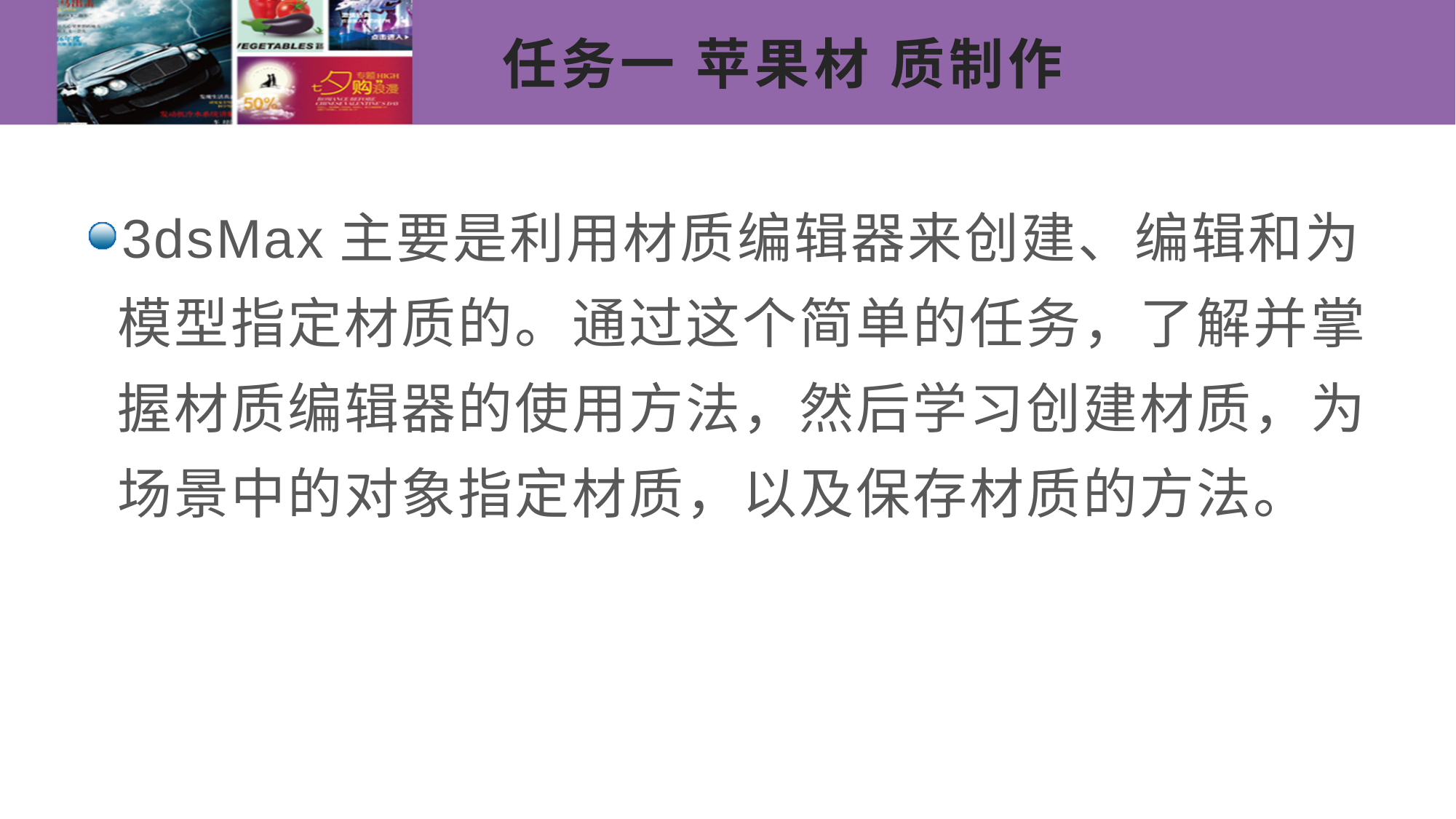

# 任务一 苹果材 质制作
3dsMax主要是利用材质编辑器来创建、编辑和为模型指定材质的。通过这个简单的任务，了解并掌握材质编辑器的使用方法，然后学习创建材质，为场景中的对象指定材质，以及保存材质的方法。